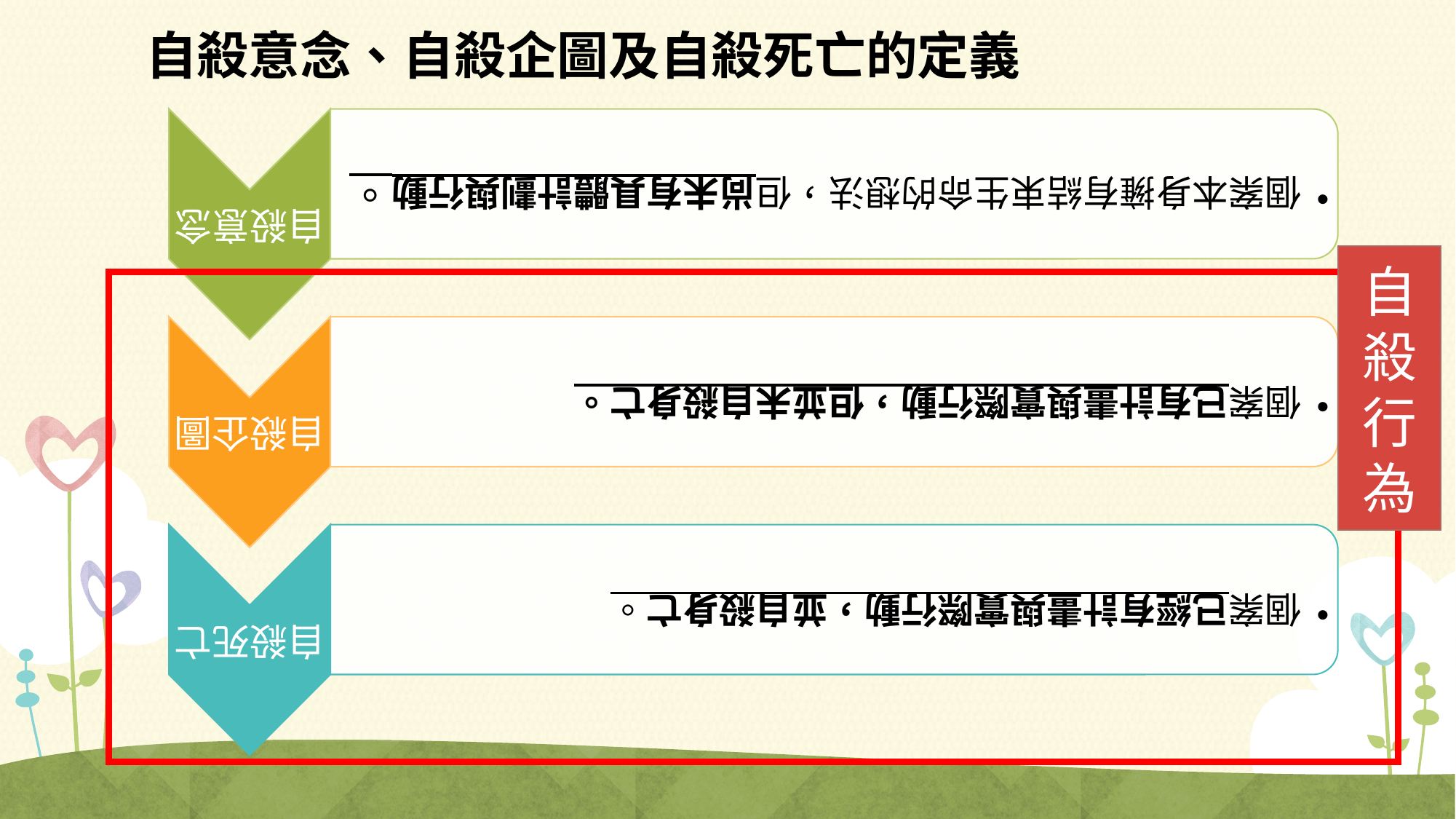

# 自殺意念、自殺企圖及自殺死亡的定義
自殺意念
個案本身擁有結束生命的想法，但尚未有具體計劃與行動。
自殺企圖
個案已有計畫與實際行動，但並未自殺身亡。
自殺死亡
個案已經有計畫與實際行動，並自殺身亡。
自殺行為